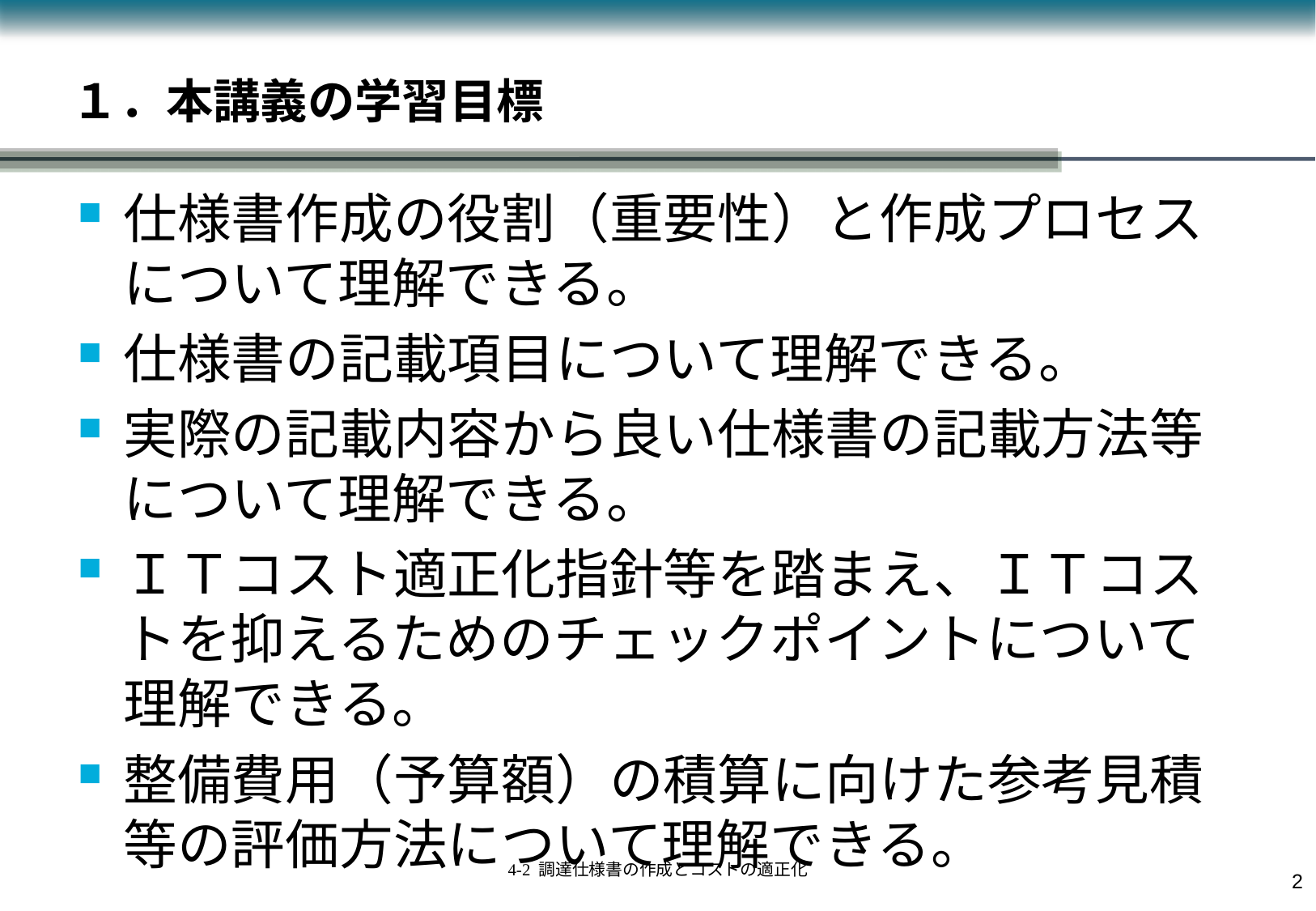

# １．本講義の学習目標
仕様書作成の役割（重要性）と作成プロセスについて理解できる。
仕様書の記載項目について理解できる。
実際の記載内容から良い仕様書の記載方法等について理解できる。
ＩＴコスト適正化指針等を踏まえ、ＩＴコストを抑えるためのチェックポイントについて理解できる。
整備費用（予算額）の積算に向けた参考見積等の評価方法について理解できる。
2
4-2 調達仕様書の作成とコストの適正化